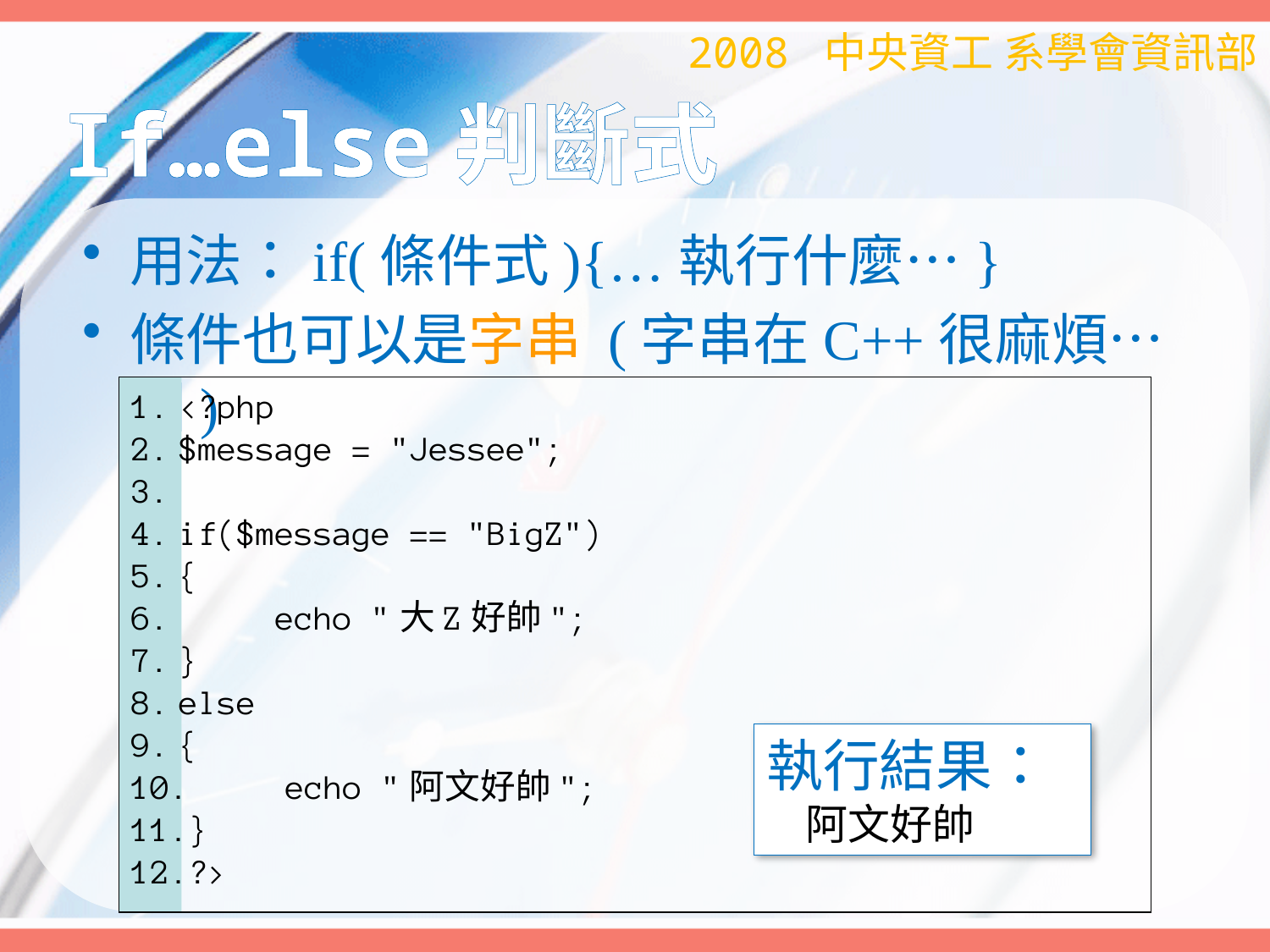

2008 中央資工 系學會資訊部
# If…else判斷式

用法：if(條件式){…執行什麼…}
條件也可以是字串 (字串在C++很麻煩…囧)

<?php
$message = "Jessee";

if($message == "BigZ")
{
     echo "大Z好帥";
}
else
{
     echo "阿文好帥";
}
?>
執行結果：
   阿文好帥